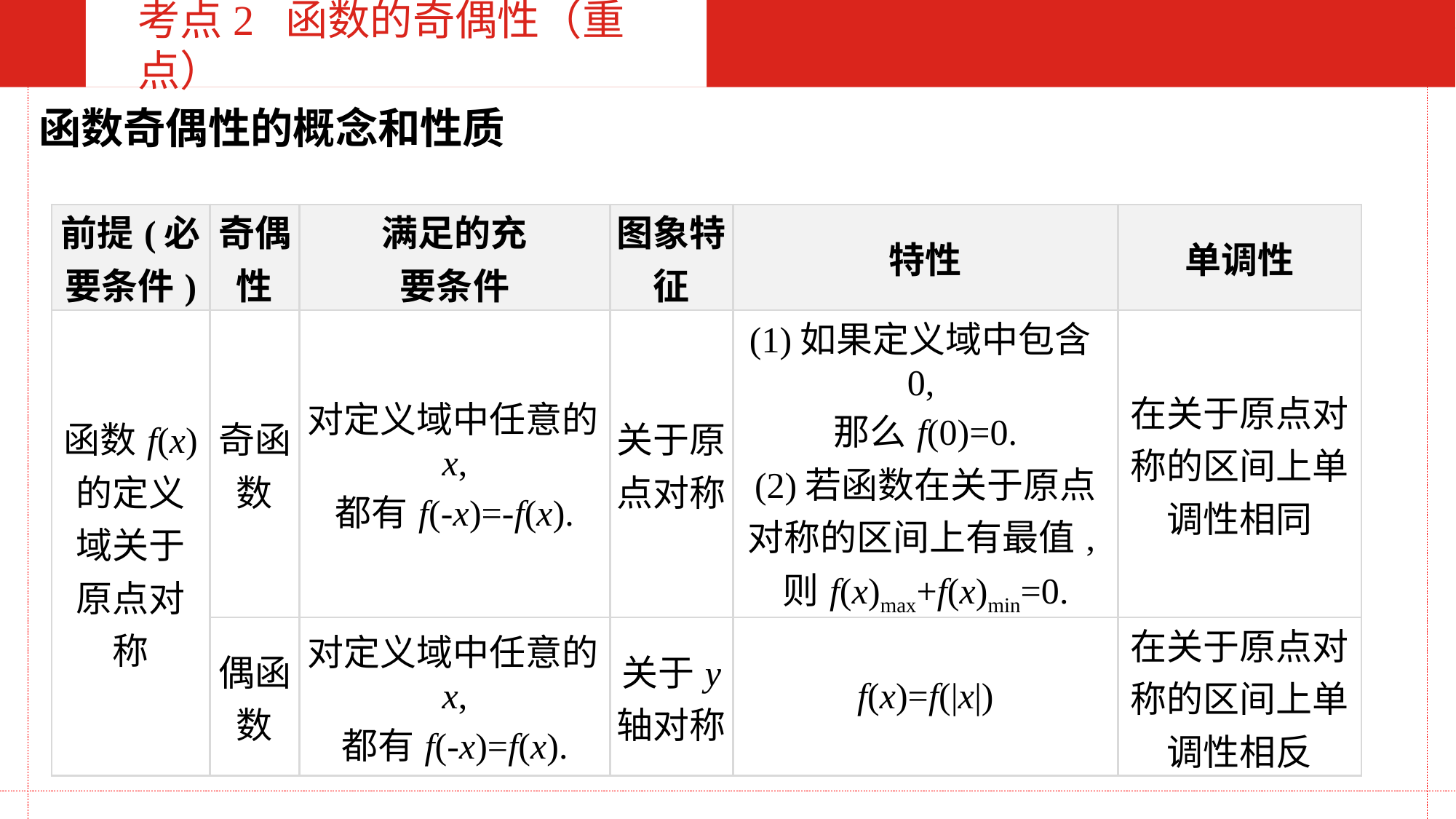

考点2  函数的奇偶性（重点）

函数奇偶性的概念和性质
| 前提(必 要条件) | 奇偶性 | 满足的充 要条件 | 图象特征 | 特性 | 单调性 |
| --- | --- | --- | --- | --- | --- |
| 函数f(x) 的定义 域关于 原点对称 | 奇函数 | 对定义域中任意的x, 都有f(-x)=-f(x). | 关于原 点对称 | (1)如果定义域中包含0, 那么f(0)=0. (2)若函数在关于原点对称的区间上有最值,则f(x)max+f(x)min=0. | 在关于原点对称的区间上单调性相同 |
|  | 偶函数 | 对定义域中任意的x, 都有f(-x)=f(x). | 关于y 轴对称 | f(x)=f(|x|) | 在关于原点对称的区间上单调性相反 |